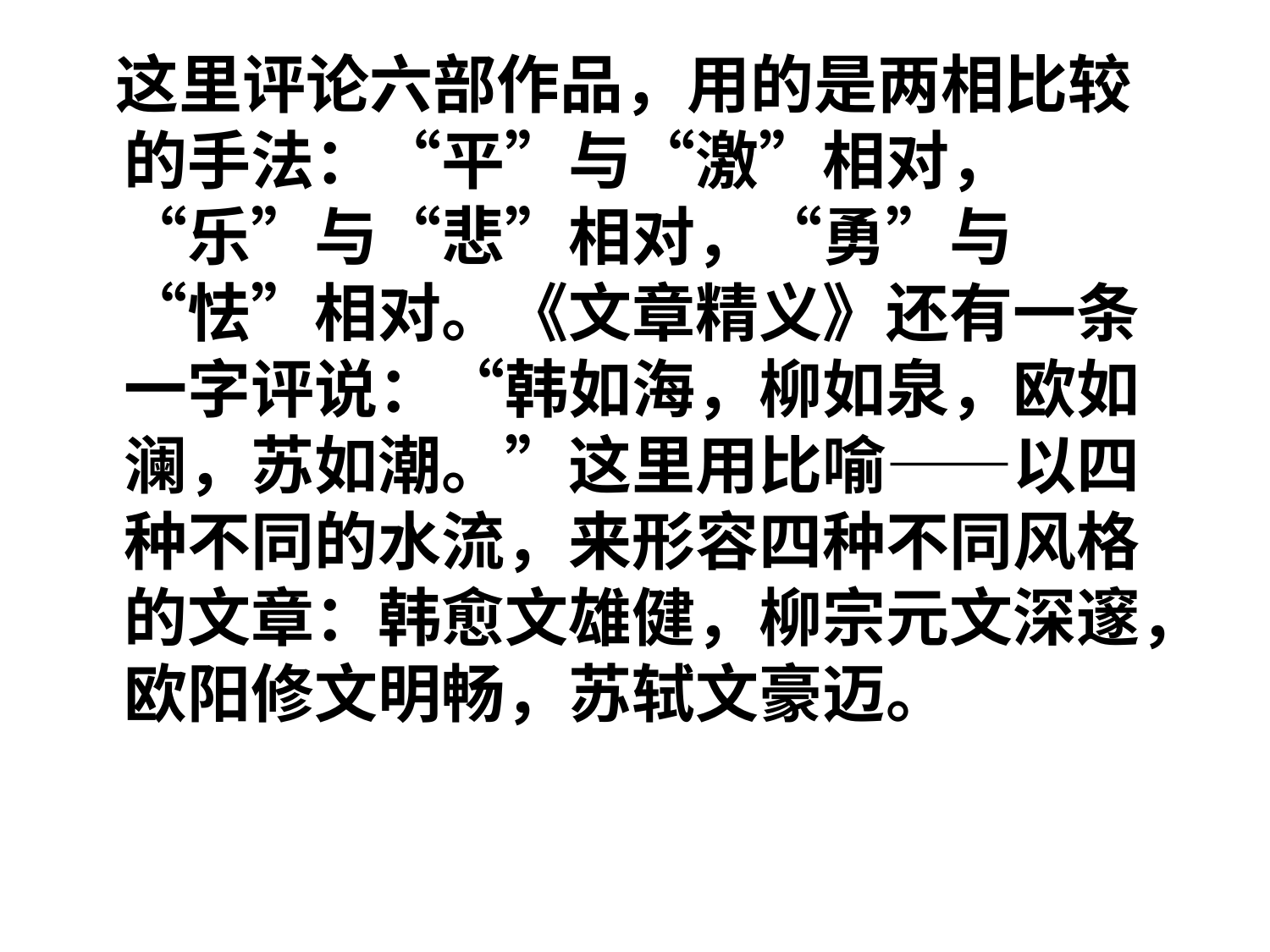

# 这里评论六部作品，用的是两相比较的手法：“平”与“激”相对，“乐”与“悲”相对，“勇”与“怯”相对。《文章精义》还有一条一字评说：“韩如海，柳如泉，欧如澜，苏如潮。”这里用比喻——以四种不同的水流，来形容四种不同风格的文章：韩愈文雄健，柳宗元文深邃，欧阳修文明畅，苏轼文豪迈。